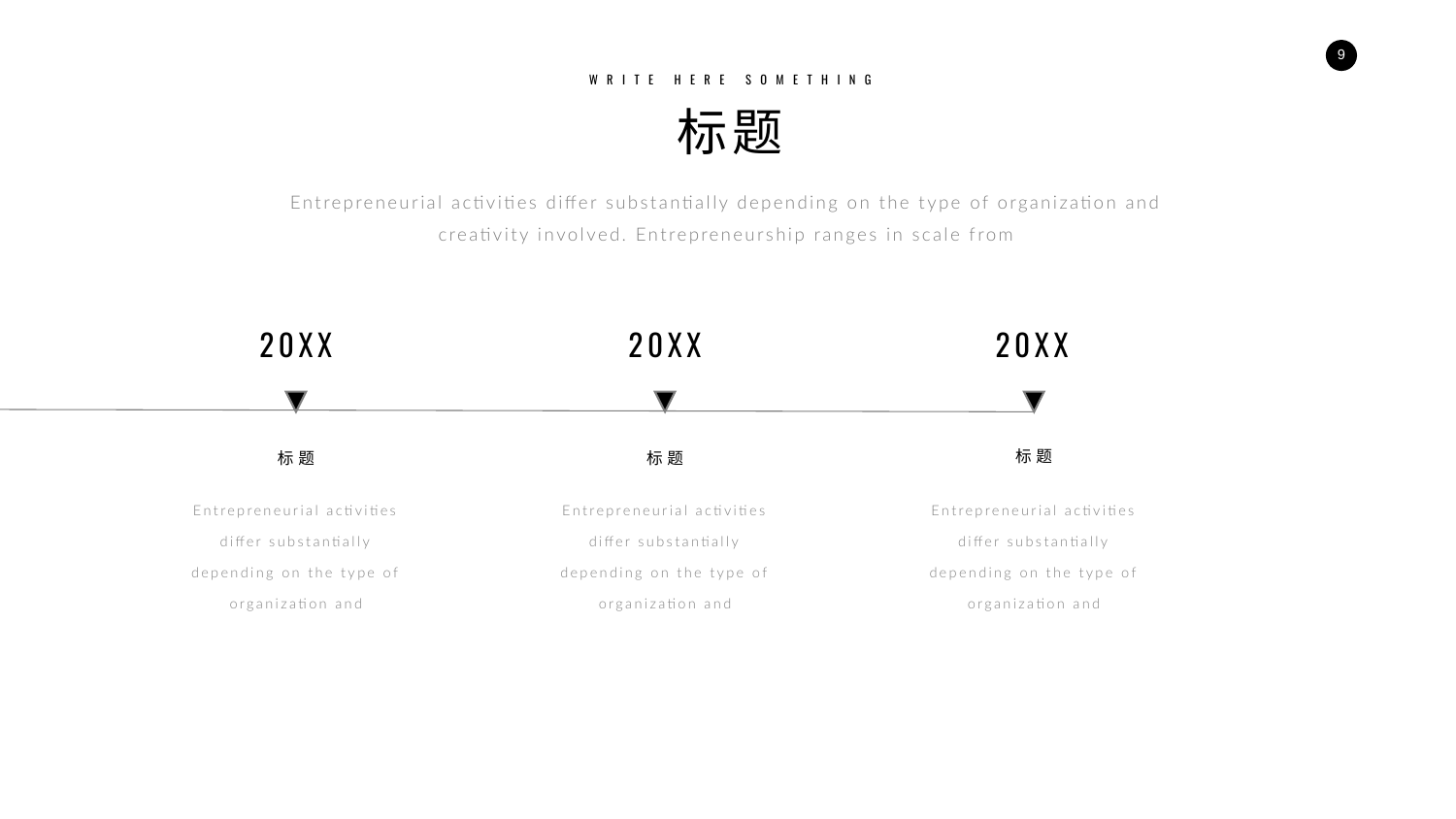

WRITE HERE SOMETHING
标题
Entrepreneurial activities differ substantially depending on the type of organization and creativity involved. Entrepreneurship ranges in scale from
20XX
20XX
20XX

标题
标题
标题
Entrepreneurial activities differ substantially depending on the type of organization and
Entrepreneurial activities differ substantially depending on the type of organization and
Entrepreneurial activities differ substantially depending on the type of organization and